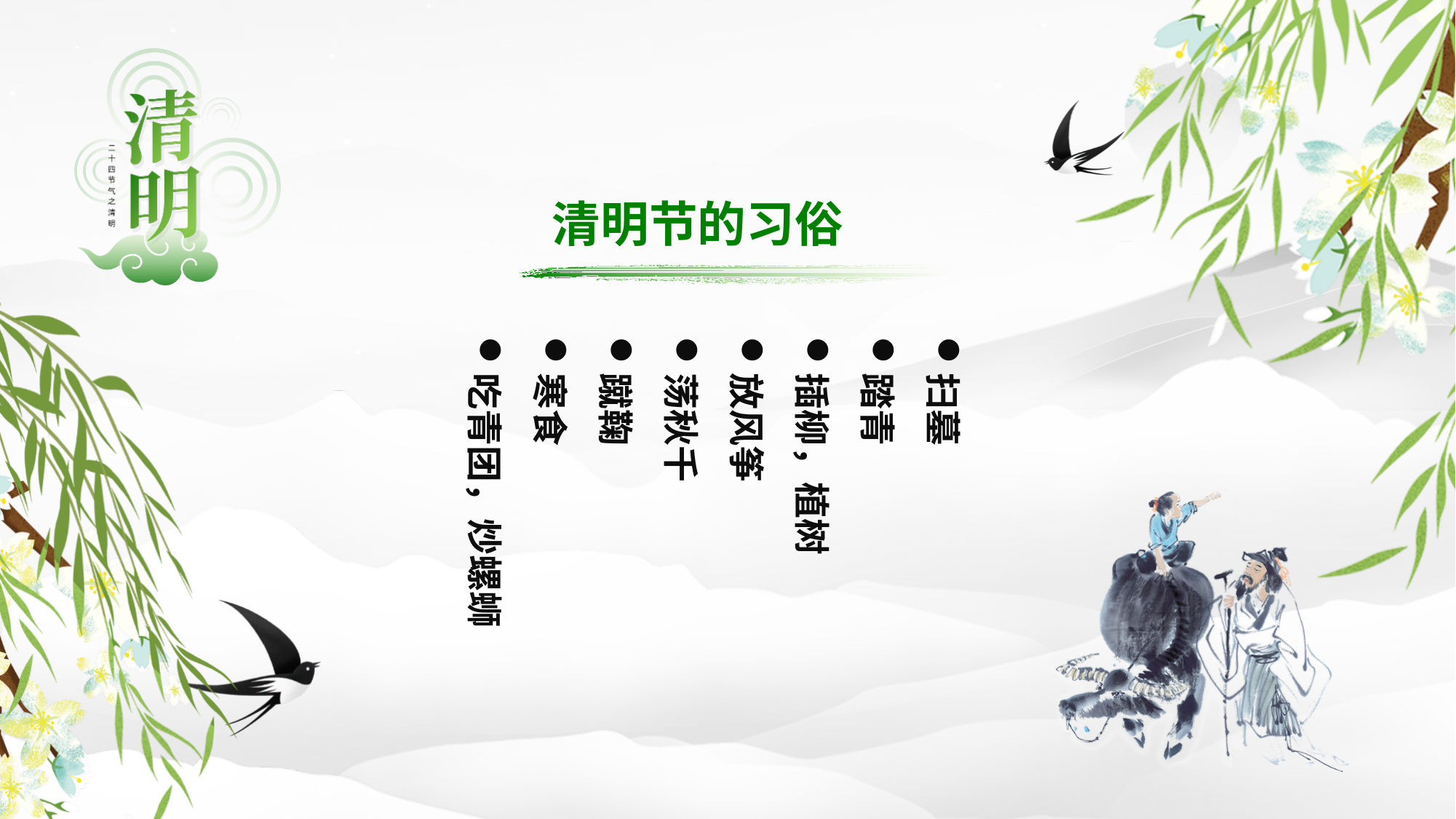

清明节的习俗

扫墓
踏青
插柳，植树
放风筝
荡秋千
蹴鞠
寒食
吃青团，炒螺蛳